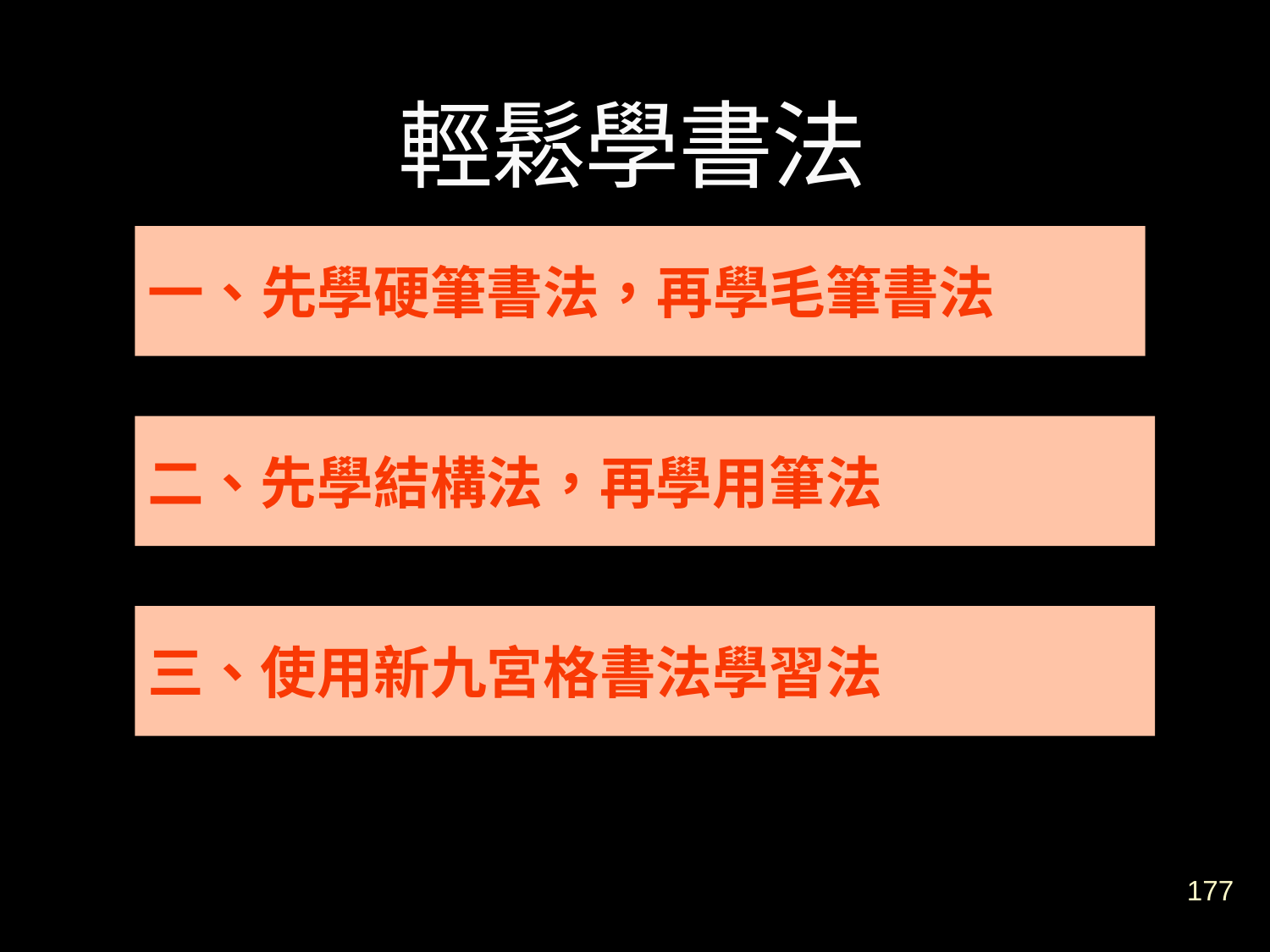

# 輕鬆學書法
一、先學硬筆書法，再學毛筆書法
二、先學結構法，再學用筆法
三、使用新九宮格書法學習法
177